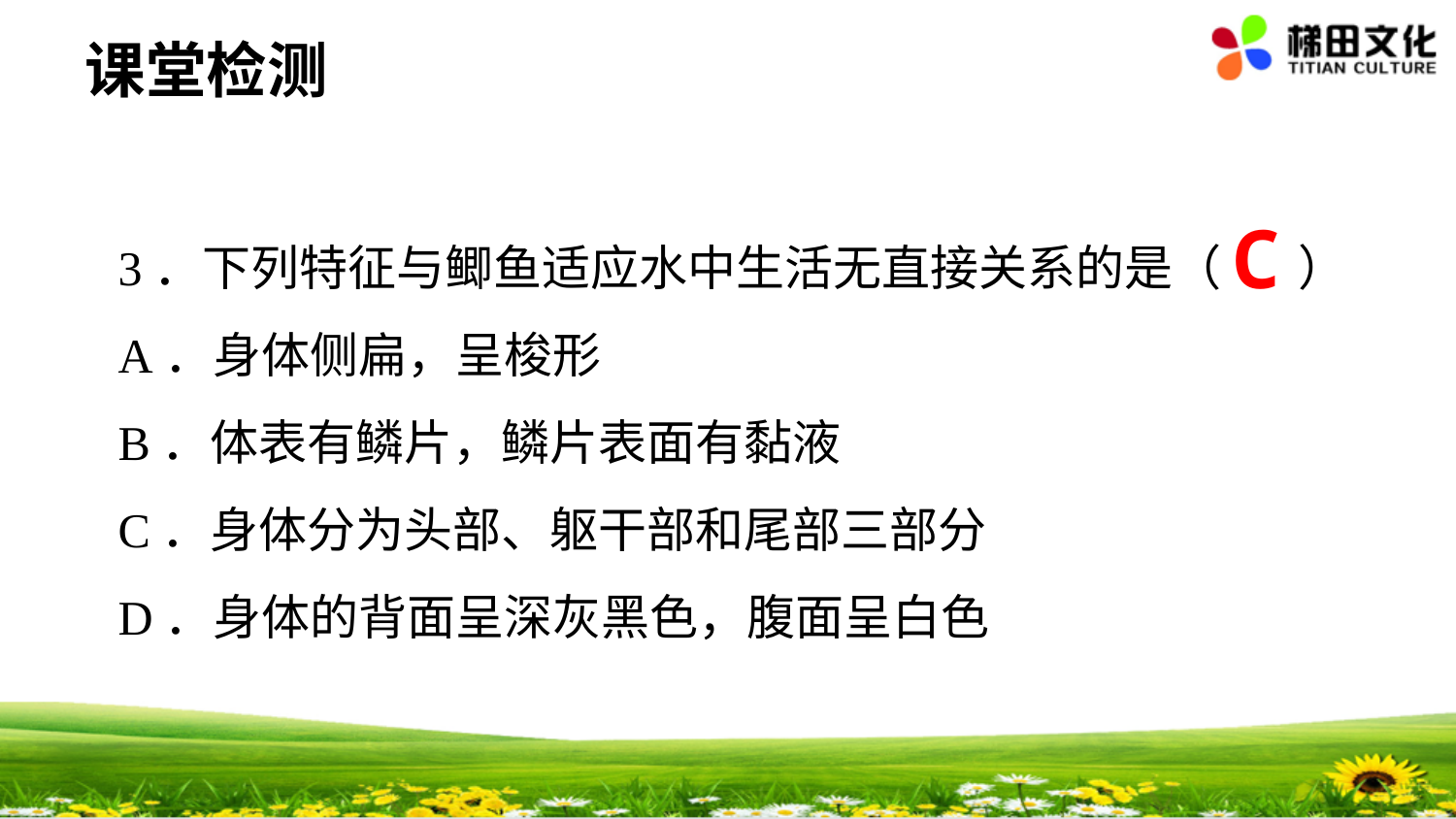

#
课堂检测
3．下列特征与鲫鱼适应水中生活无直接关系的是（       ）
A．身体侧扁，呈梭形
B．体表有鳞片，鳞片表面有黏液
C．身体分为头部、躯干部和尾部三部分
D．身体的背面呈深灰黑色，腹面呈白色
C